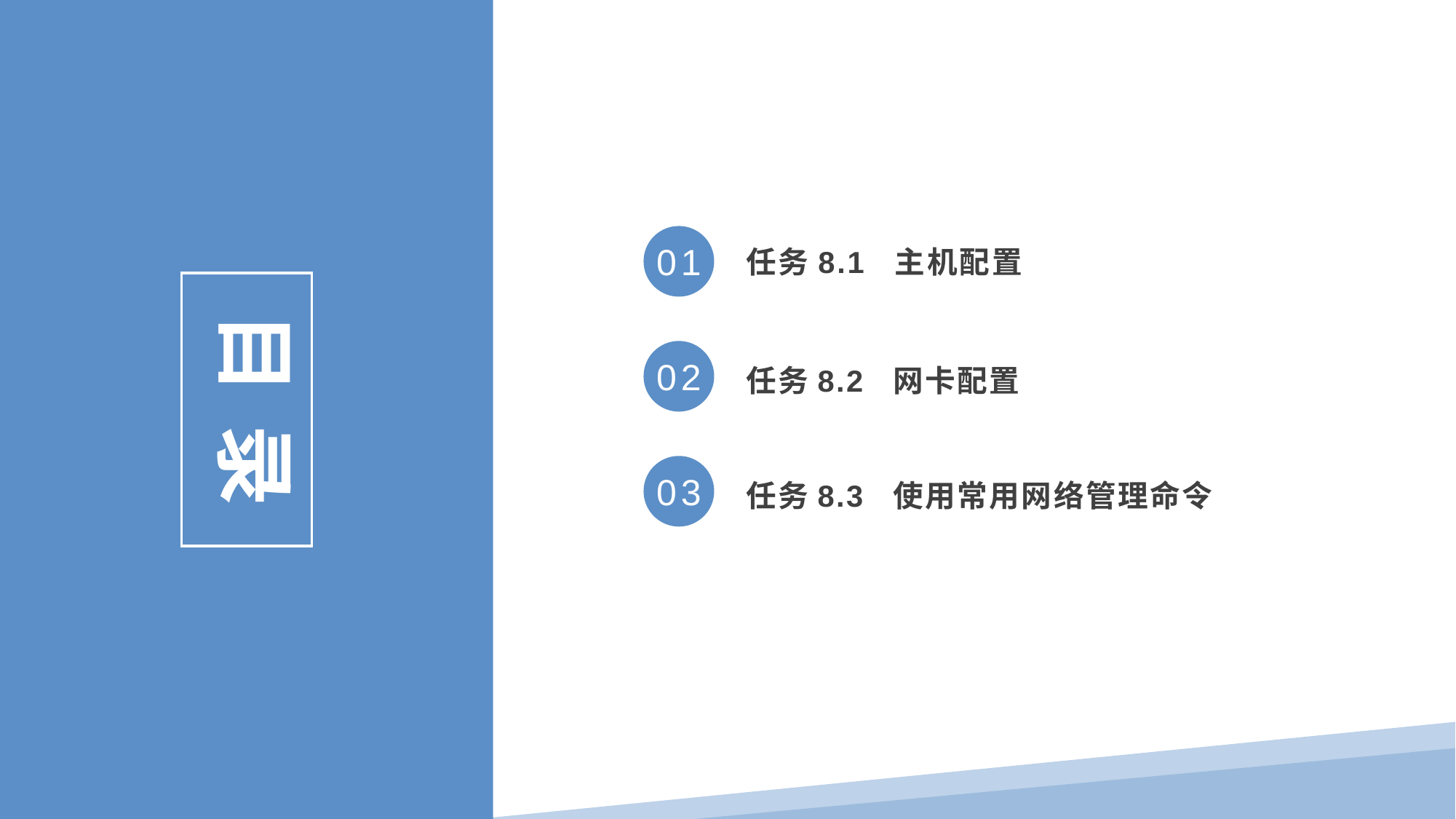

任务8.1  主机配置

01
目 录

任务8.2  网卡配置

02
任务8.3  使用常用网络管理命令

03